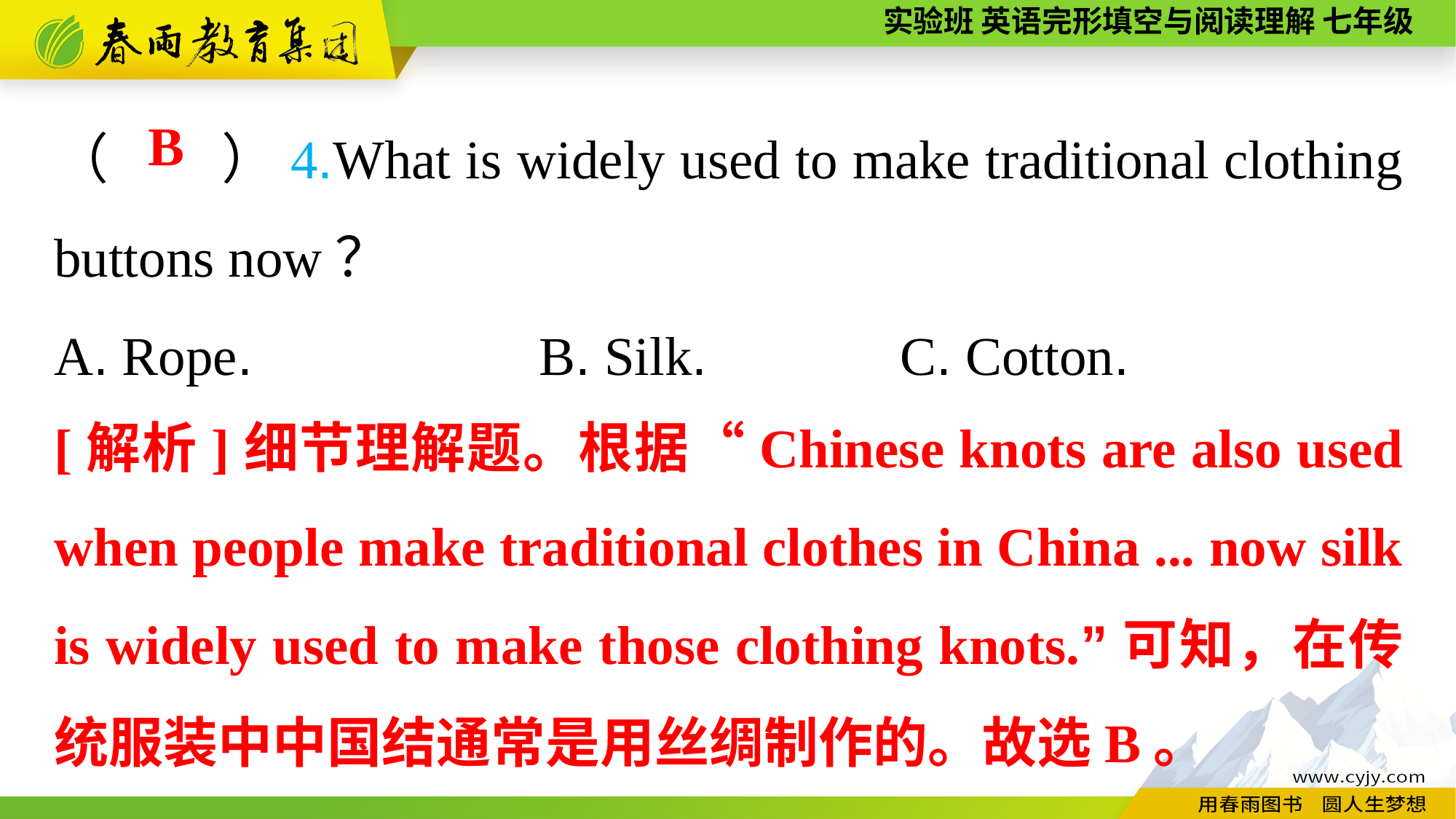

（　　）4.What is widely used to make traditional clothing buttons now？
A. Rope.                     B. Silk.	              C. Cotton.
B
[解析]细节理解题。根据“Chinese knots are also used when people make traditional clothes in China ... now silk is widely used to make those clothing knots.”可知，在传统服装中中国结通常是用丝绸制作的。故选B。